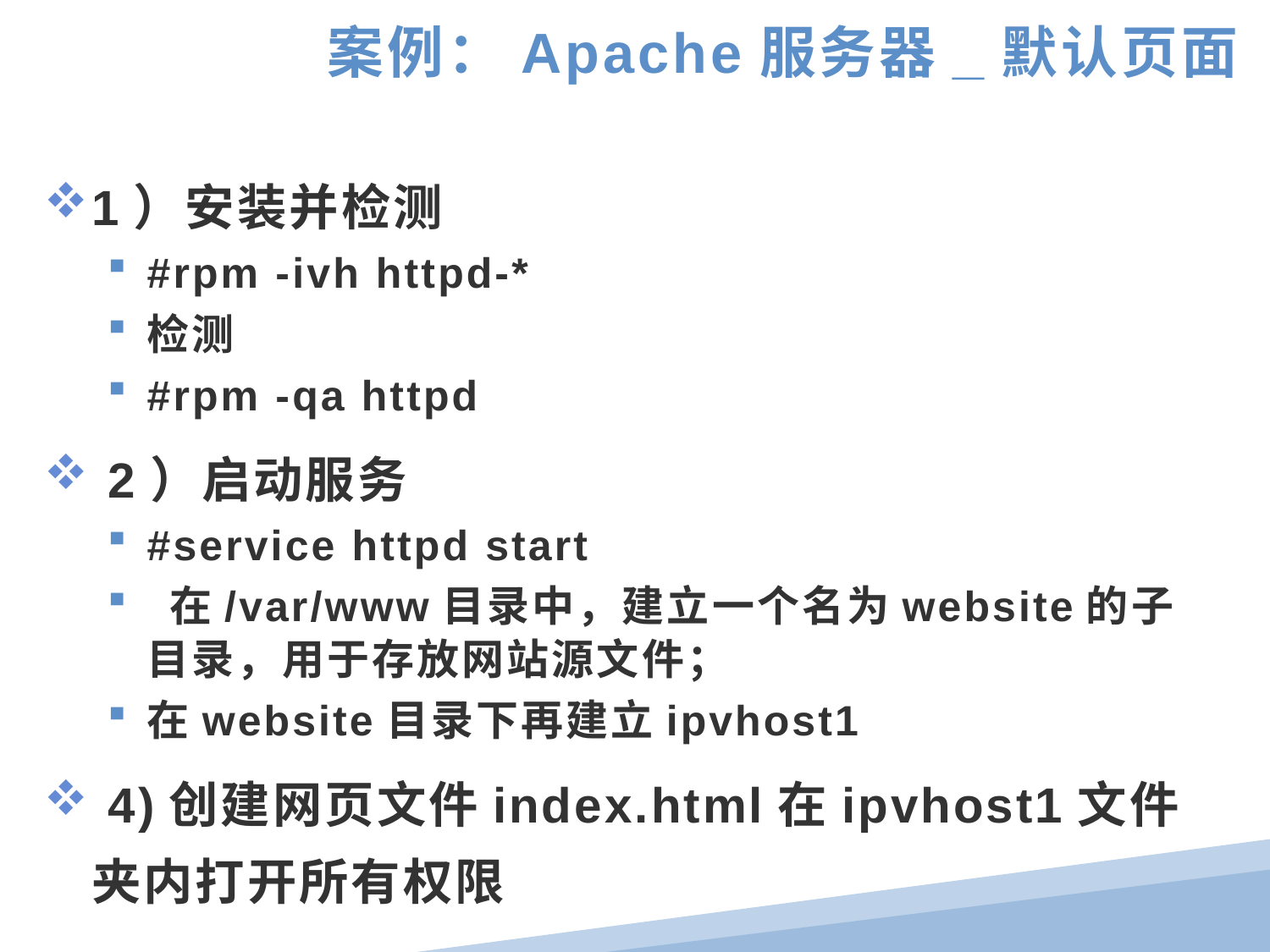

案例：Apache服务器_默认页面
1）安装并检测
#rpm -ivh httpd-*
检测
#rpm -qa httpd
 2）启动服务
#service httpd start
 在/var/www目录中，建立一个名为website的子目录，用于存放网站源文件；
在website目录下再建立ipvhost1
 4)创建网页文件index.html在ipvhost1文件夹内打开所有权限